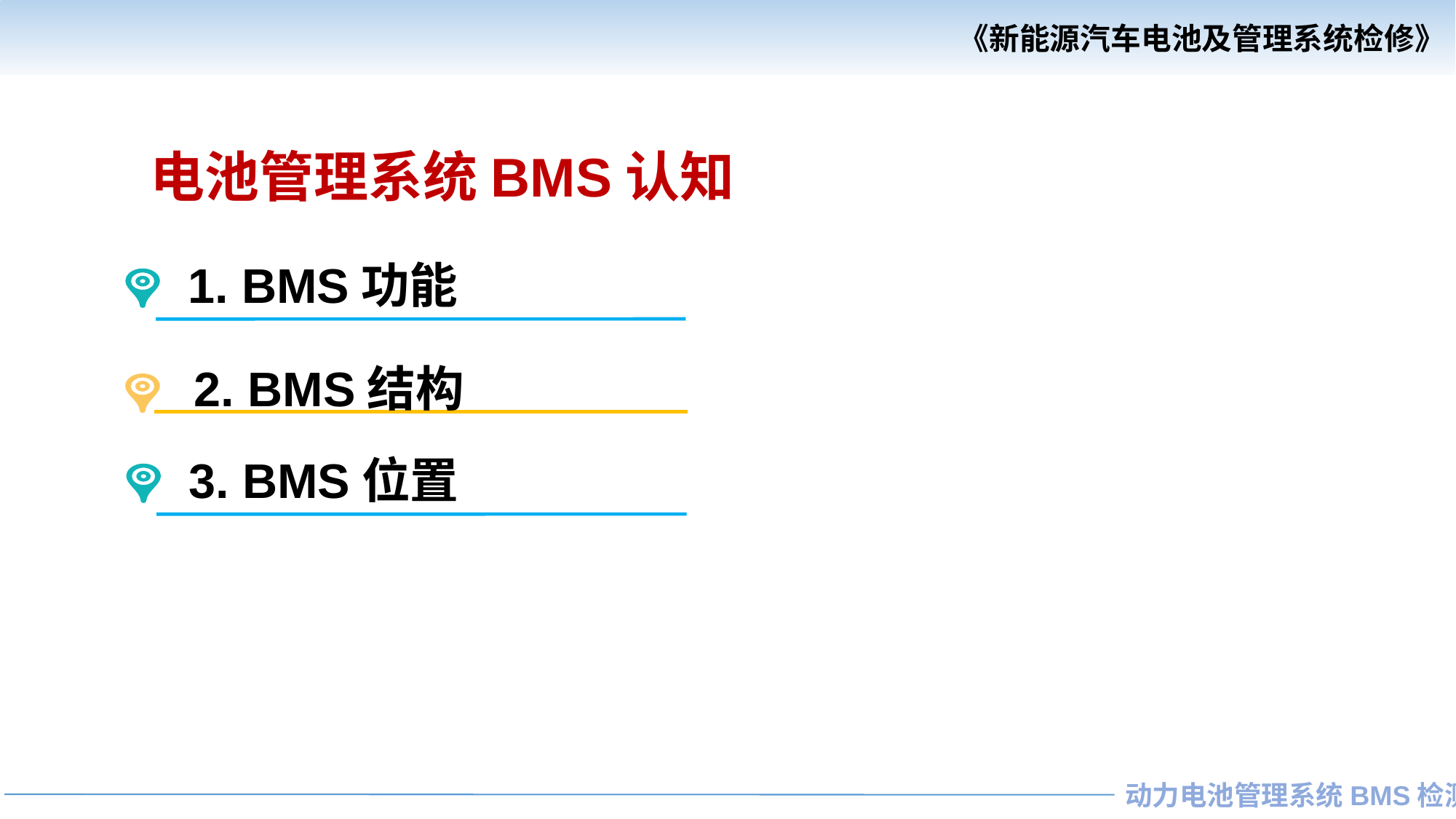

电池管理系统BMS认知
1. BMS功能

2. BMS结构

3. BMS位置